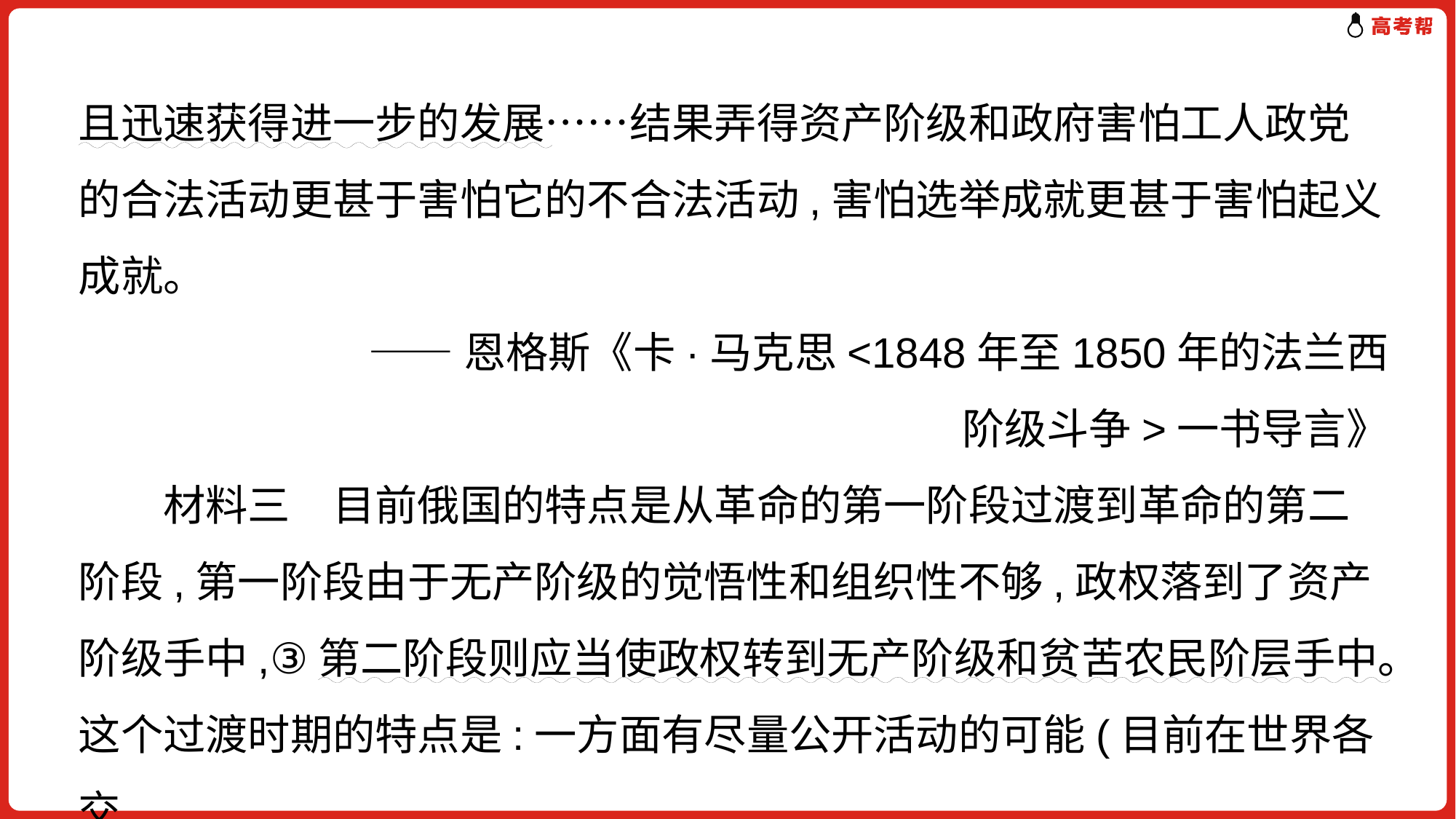

且迅速获得进一步的发展……结果弄得资产阶级和政府害怕工人政党的合法活动更甚于害怕它的不合法活动,害怕选举成就更甚于害怕起义成就。
——恩格斯《卡·马克思<1848年至1850年的法兰西
阶级斗争>一书导言》
　　材料三　目前俄国的特点是从革命的第一阶段过渡到革命的第二阶段,第一阶段由于无产阶级的觉悟性和组织性不够,政权落到了资产阶级手中,③第二阶段则应当使政权转到无产阶级和贫苦农民阶层手中。这个过渡时期的特点是:一方面有尽量公开活动的可能(目前在世界各交